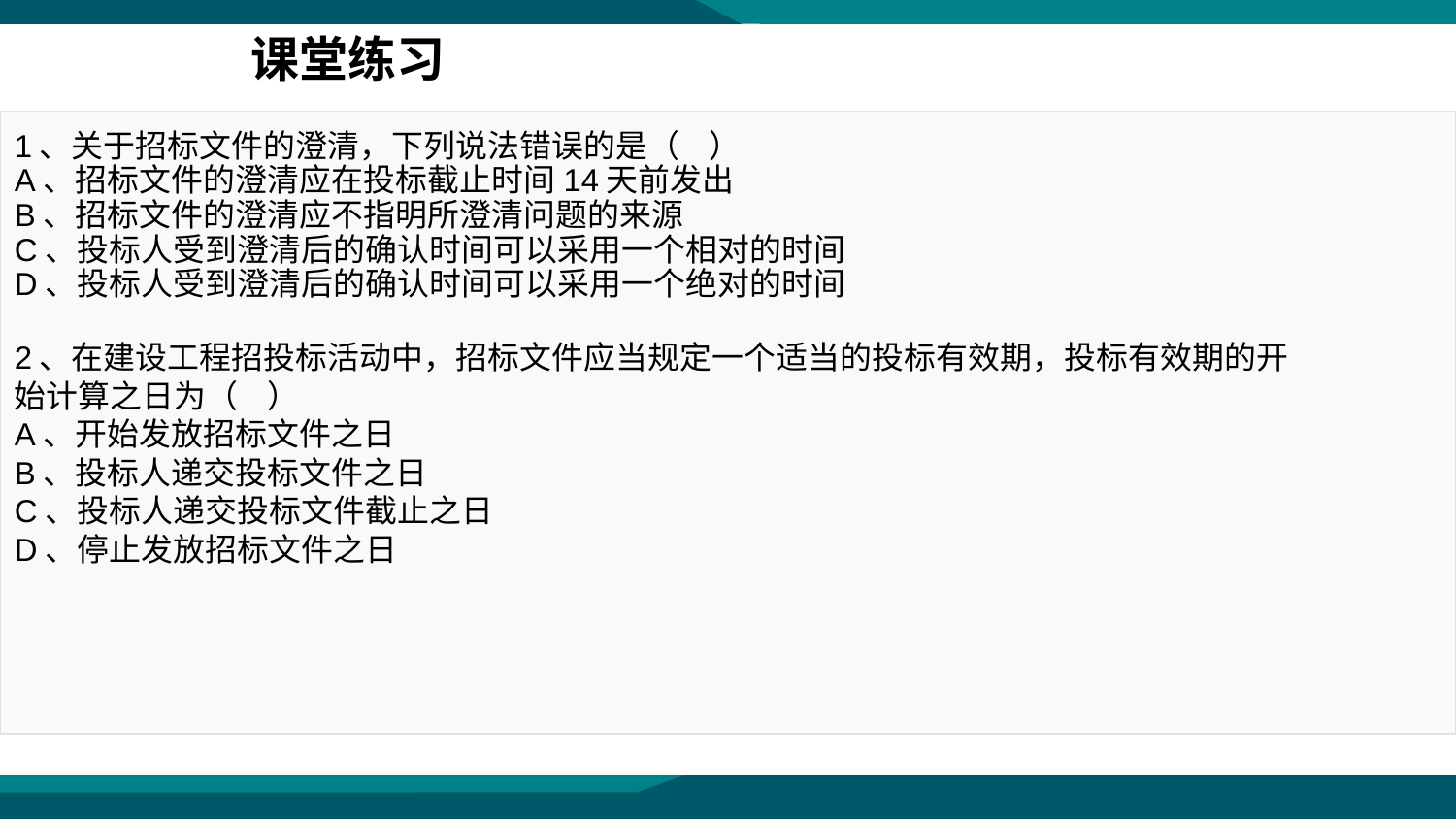

课堂练习
1、关于招标文件的澄清，下列说法错误的是（    ）
A、招标文件的澄清应在投标截止时间14天前发出
B、招标文件的澄清应不指明所澄清问题的来源
C、投标人受到澄清后的确认时间可以采用一个相对的时间
D、投标人受到澄清后的确认时间可以采用一个绝对的时间

2、在建设工程招投标活动中，招标文件应当规定一个适当的投标有效期，投标有效期的开始计算之日为（    ）
A、开始发放招标文件之日
B、投标人递交投标文件之日
C、投标人递交投标文件截止之日
D、停止发放招标文件之日